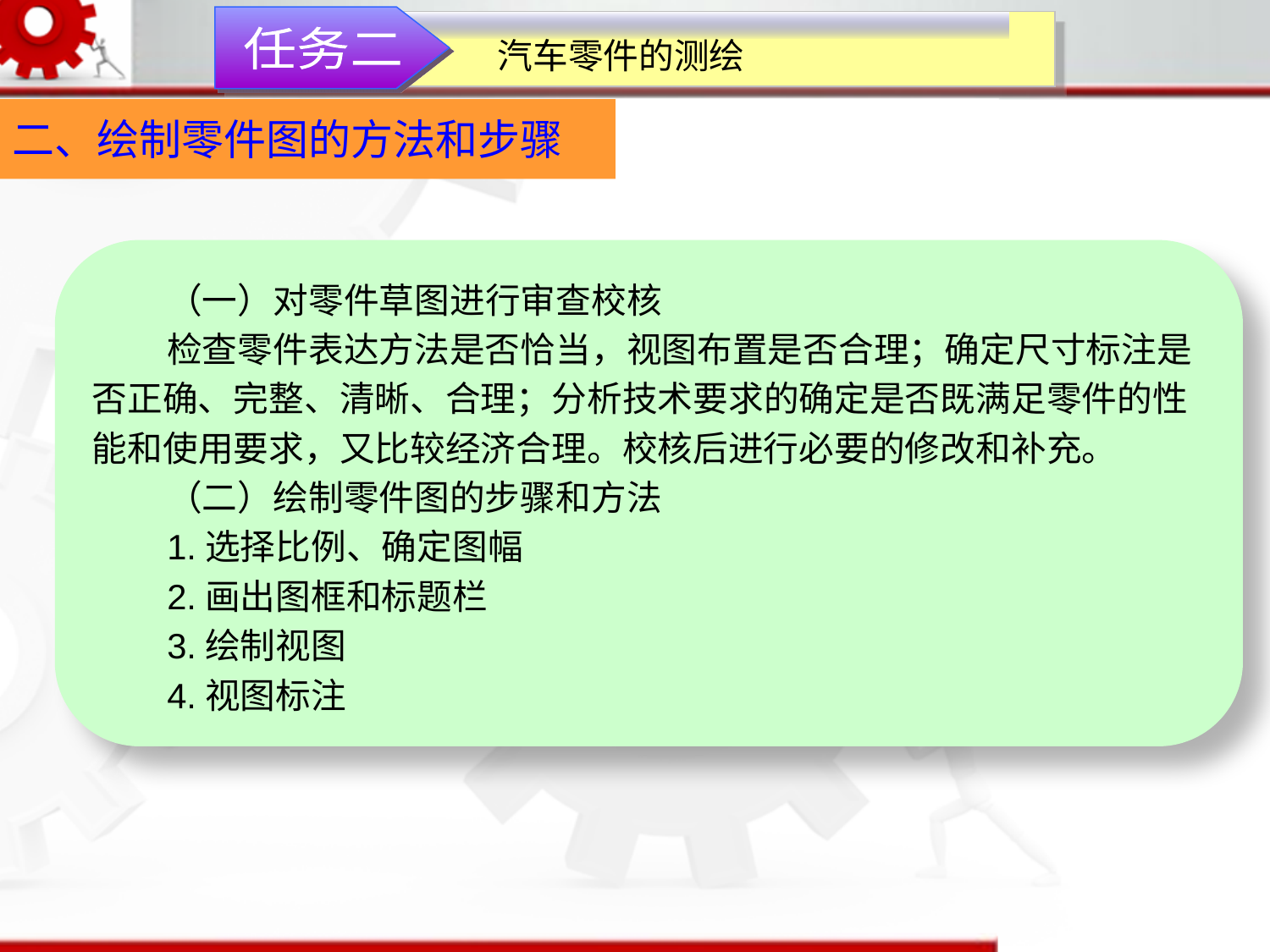

任务二
汽车零件的测绘
二、绘制零件图的方法和步骤
（一）对零件草图进行审查校核
检查零件表达方法是否恰当，视图布置是否合理；确定尺寸标注是否正确、完整、清晰、合理；分析技术要求的确定是否既满足零件的性能和使用要求，又比较经济合理。校核后进行必要的修改和补充。
（二）绘制零件图的步骤和方法
1.选择比例、确定图幅
2.画出图框和标题栏
3.绘制视图
4.视图标注